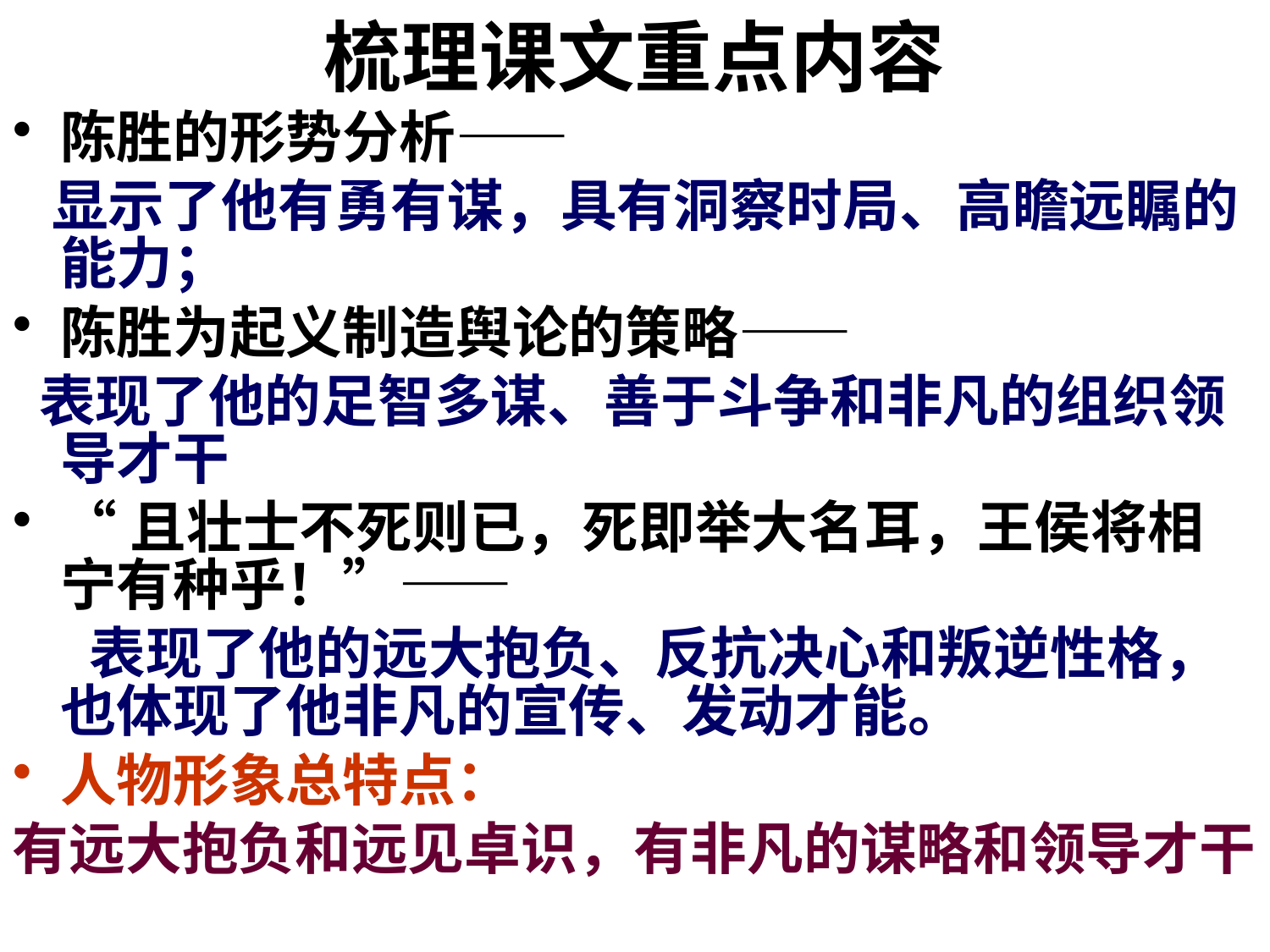

# 梳理课文重点内容
陈胜的形势分析——
  显示了他有勇有谋，具有洞察时局、高瞻远瞩的能力；
陈胜为起义制造舆论的策略——
 表现了他的足智多谋、善于斗争和非凡的组织领导才干
“且壮士不死则已，死即举大名耳，王侯将相宁有种乎！”——
     表现了他的远大抱负、反抗决心和叛逆性格，也体现了他非凡的宣传、发动才能。
人物形象总特点：
有远大抱负和远见卓识，有非凡的谋略和领导才干